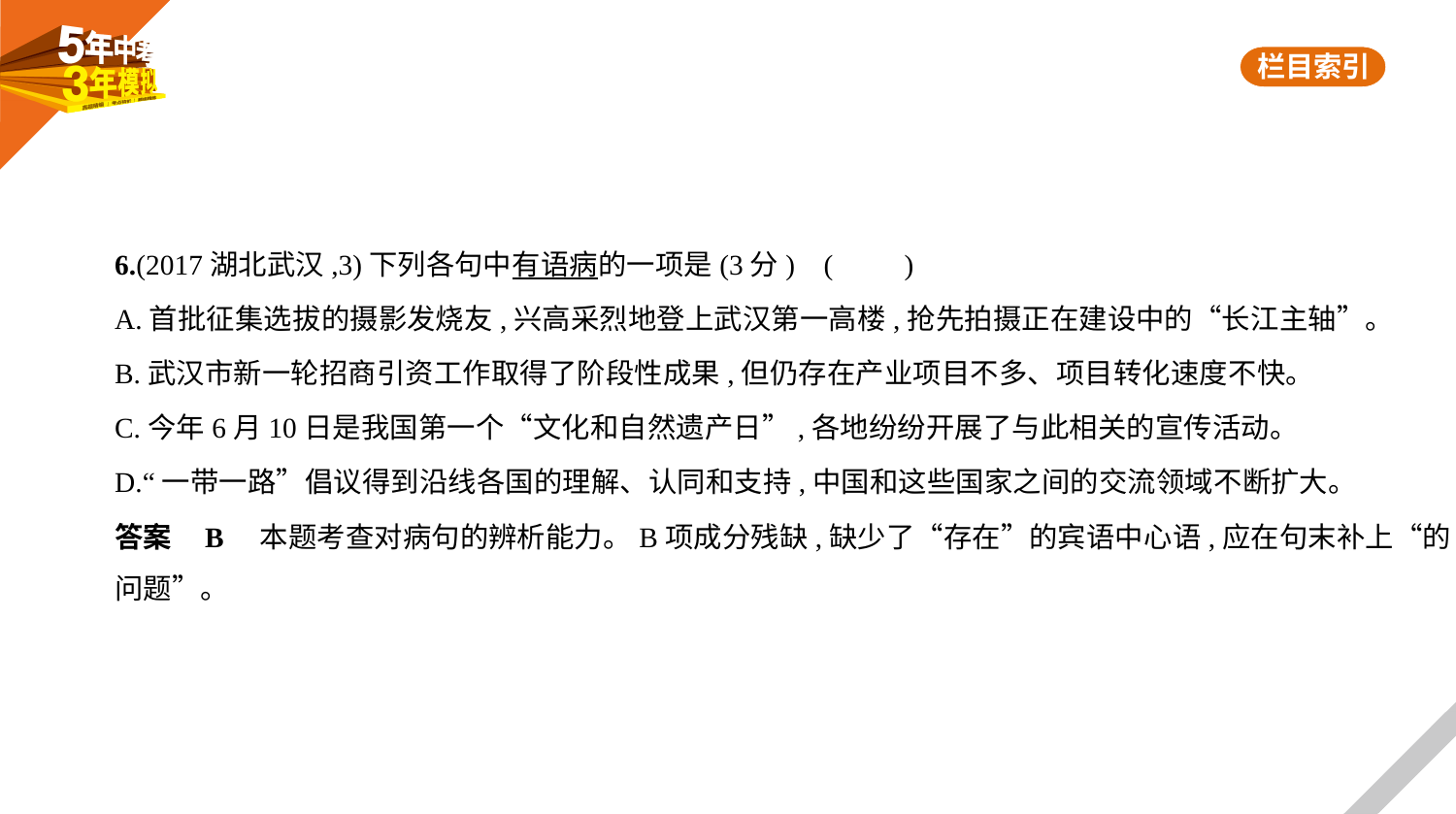

6.(2017湖北武汉,3)下列各句中有语病的一项是(3分) (　　)
A.首批征集选拔的摄影发烧友,兴高采烈地登上武汉第一高楼,抢先拍摄正在建设中的“长江主轴”。
B.武汉市新一轮招商引资工作取得了阶段性成果,但仍存在产业项目不多、项目转化速度不快。
C.今年6月10日是我国第一个“文化和自然遗产日”,各地纷纷开展了与此相关的宣传活动。
D.“一带一路”倡议得到沿线各国的理解、认同和支持,中国和这些国家之间的交流领域不断扩大。
答案    B    本题考查对病句的辨析能力。B项成分残缺,缺少了“存在”的宾语中心语,应在句末补上“的
问题”。